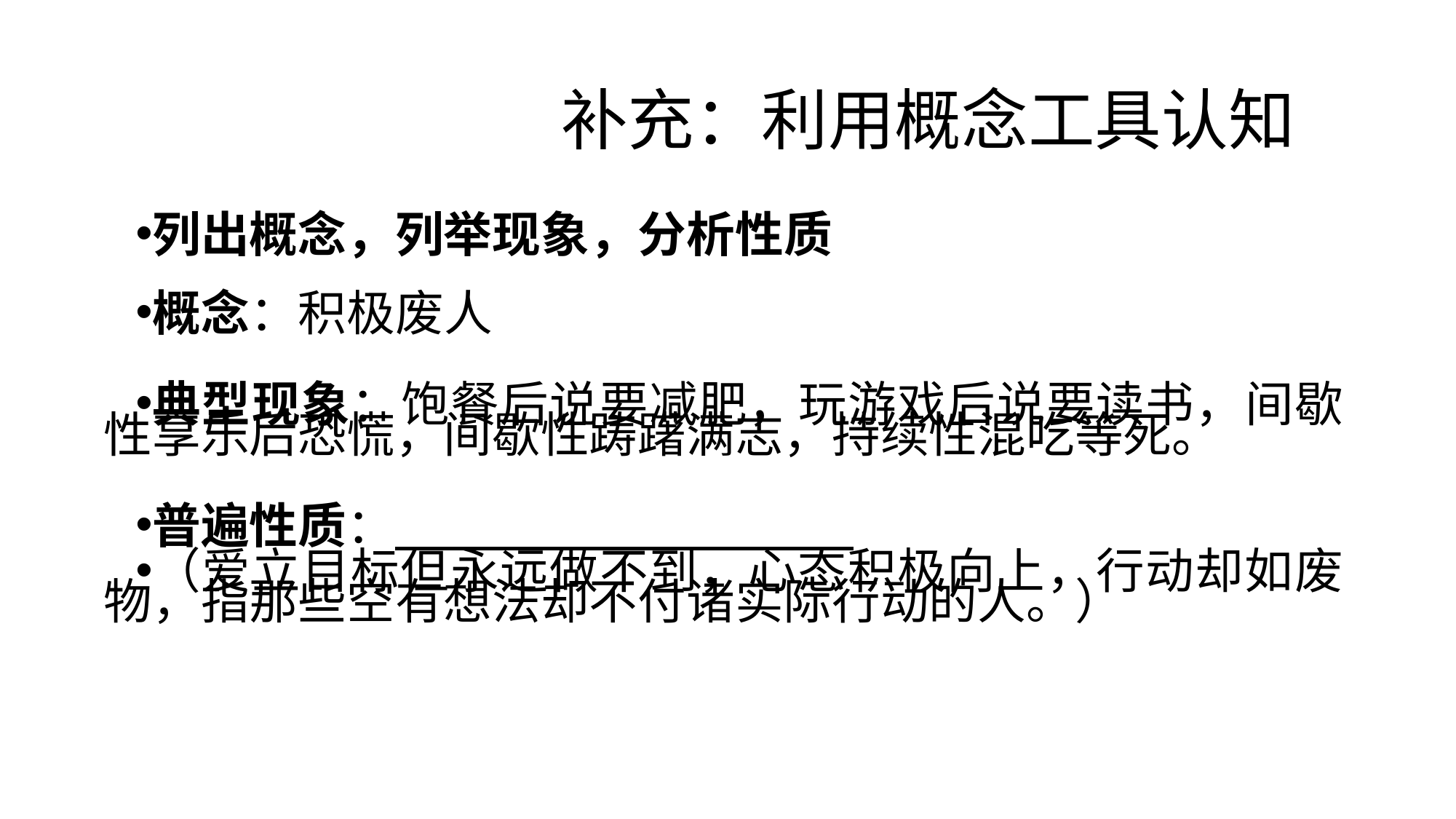

# 补充：利用概念工具认知
列出概念，列举现象，分析性质

概念：积极废人

典型现象：饱餐后说要减肥，玩游戏后说要读书，间歇性享乐后恐慌，间歇性踌躇满志，持续性混吃等死。

普遍性质：
（爱立目标但永远做不到，心态积极向上，行动却如废物，指那些空有想法却不付诸实际行动的人。）